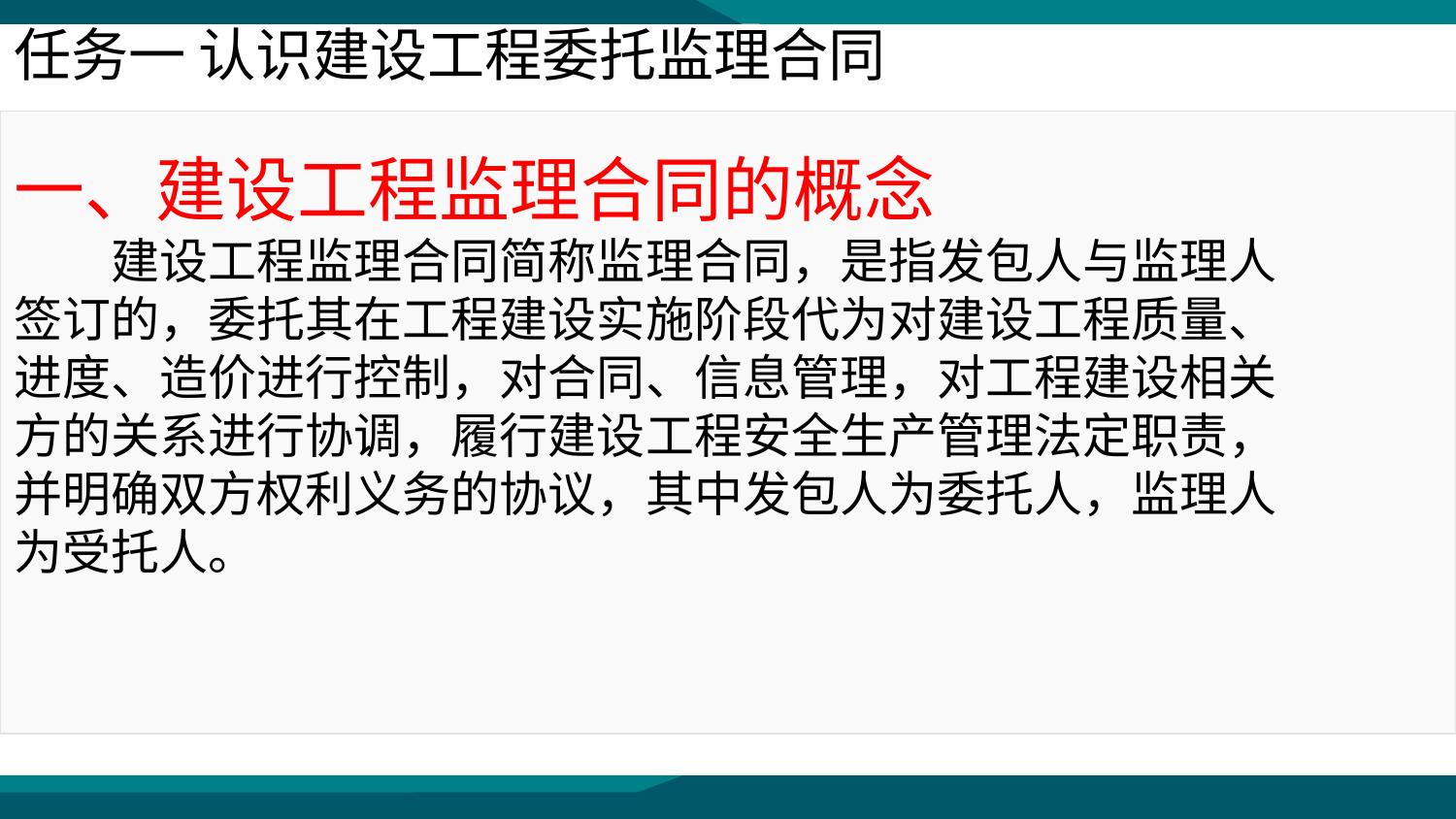

任务一 认识建设工程委托监理合同
一、建设工程监理合同的概念
　　建设工程监理合同简称监理合同，是指发包人与监理人签订的，委托其在工程建设实施阶段代为对建设工程质量、进度、造价进行控制，对合同、信息管理，对工程建设相关方的关系进行协调，履行建设工程安全生产管理法定职责，并明确双方权利义务的协议，其中发包人为委托人，监理人为受托人。